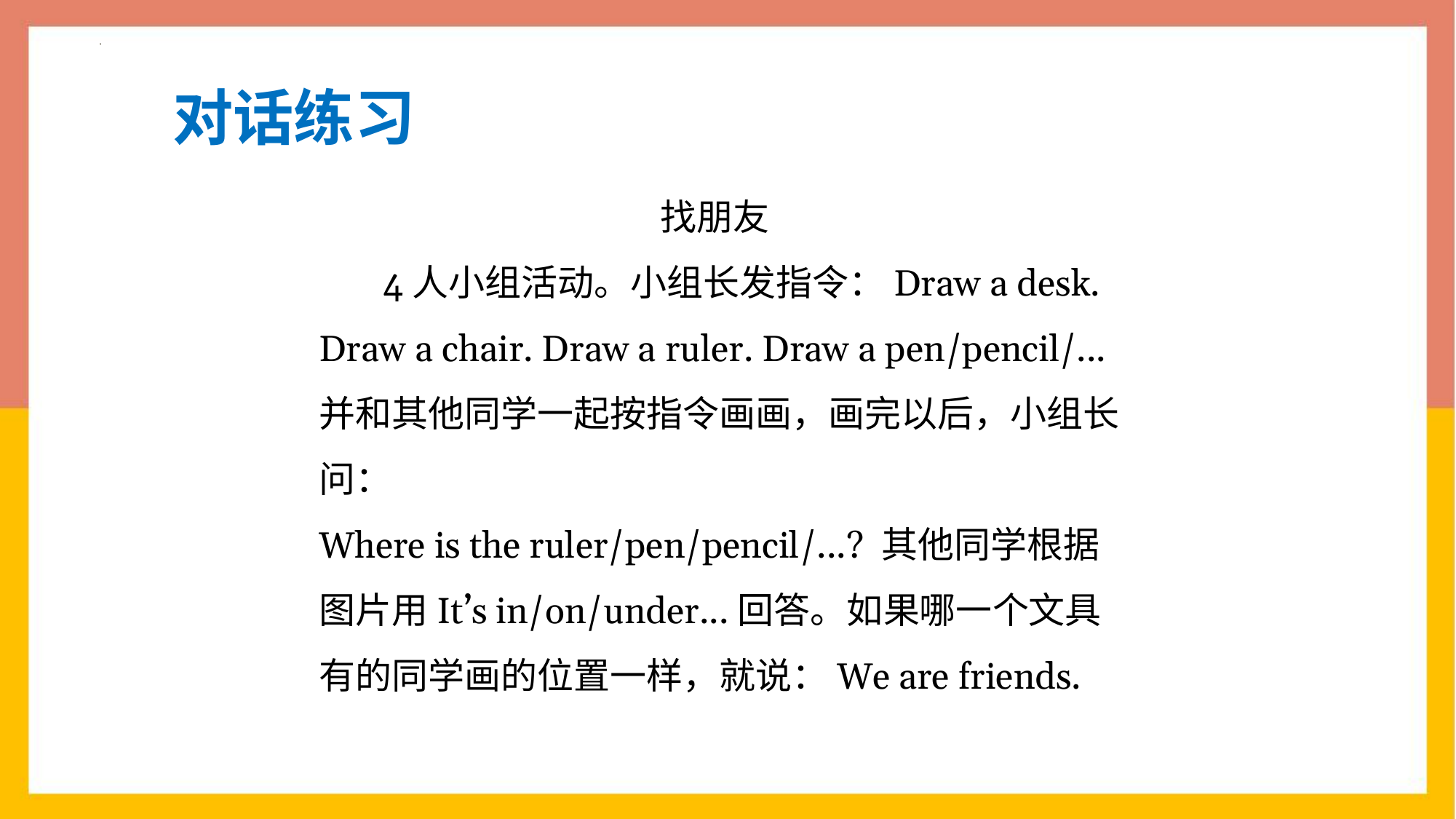

对话练习
找朋友
4人小组活动。小组长发指令：Draw a desk. Draw a chair. Draw a ruler. Draw a pen/pencil/...并和其他同学一起按指令画画，画完以后，小组长问：
Where is the ruler/pen/pencil/...? 其他同学根据图片用It’s in/on/under...回答。如果哪一个文具有的同学画的位置一样，就说：We are friends.